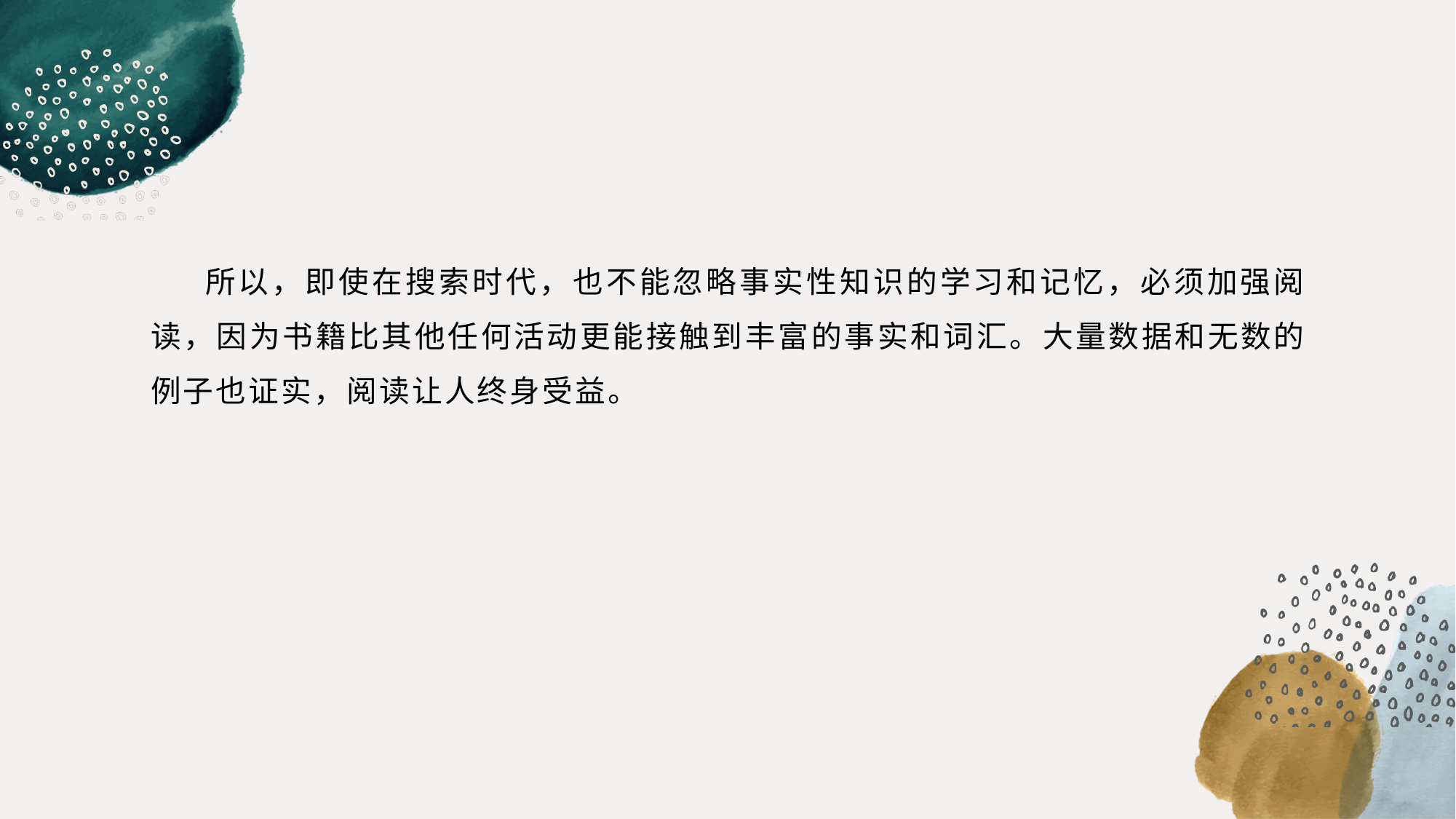

所以，即使在搜索时代，也不能忽略事实性知识的学习和记忆，必须加强阅读，因为书籍比其他任何活动更能接触到丰富的事实和词汇。大量数据和无数的例子也证实，阅读让人终身受益。